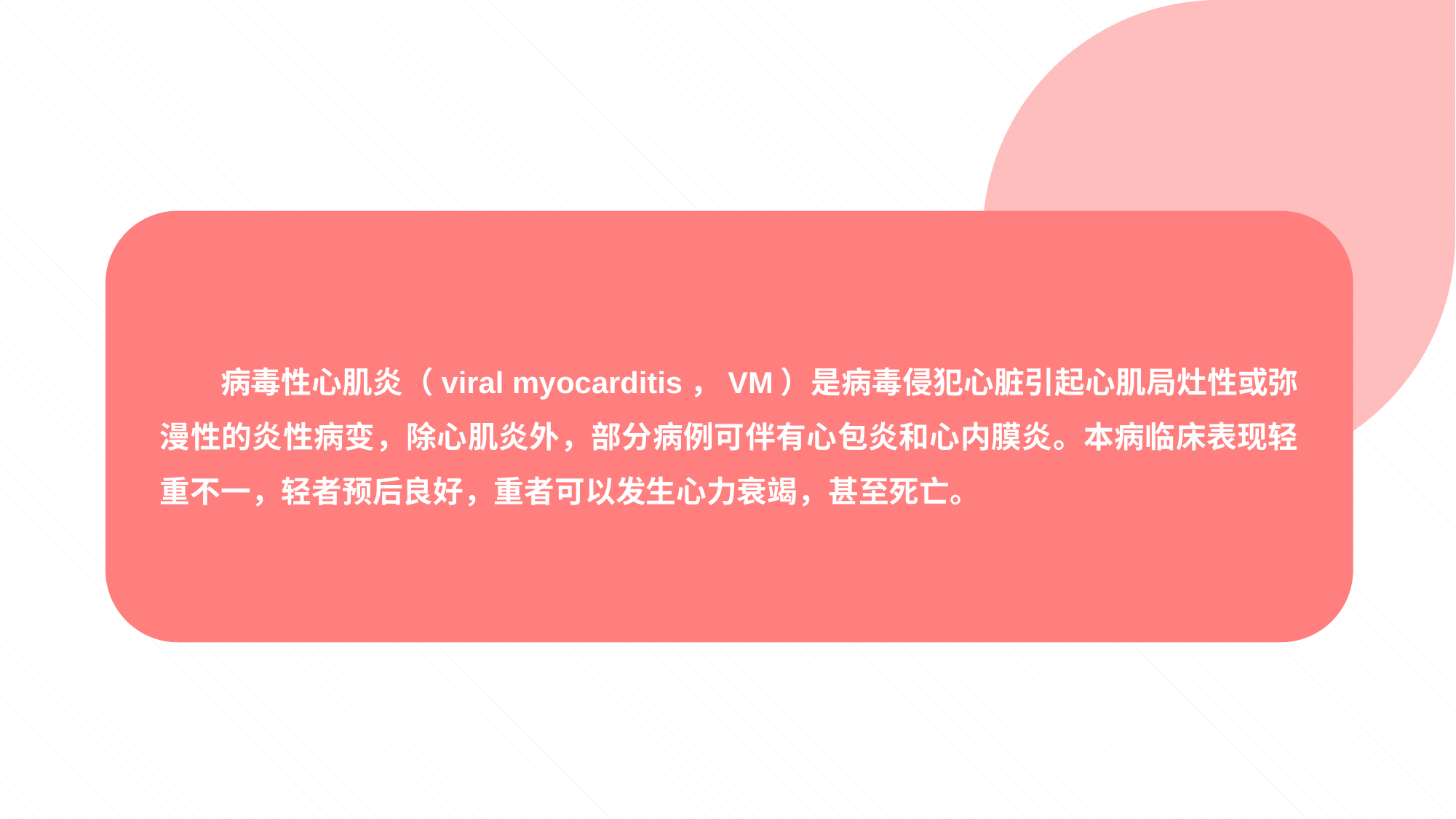

病毒性心肌炎（viral myocarditis，VM）是病毒侵犯心脏引起心肌局灶性或弥漫性的炎性病变，除心肌炎外，部分病例可伴有心包炎和心内膜炎。本病临床表现轻重不一，轻者预后良好，重者可以发生心力衰竭，甚至死亡。